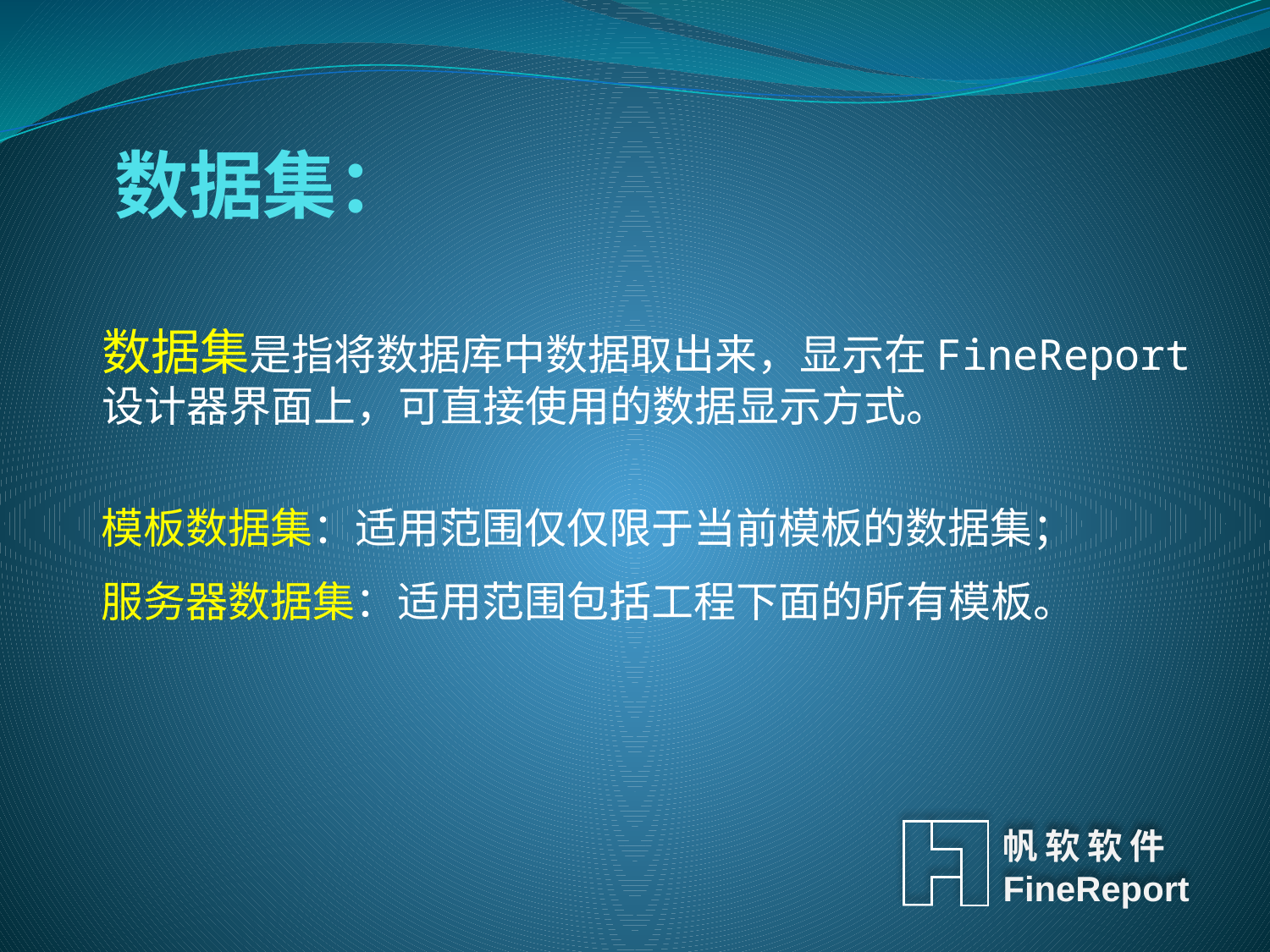

# 数据集：
数据集是指将数据库中数据取出来，显示在FineReport设计器界面上，可直接使用的数据显示方式。
模板数据集：适用范围仅仅限于当前模板的数据集；
服务器数据集：适用范围包括工程下面的所有模板。